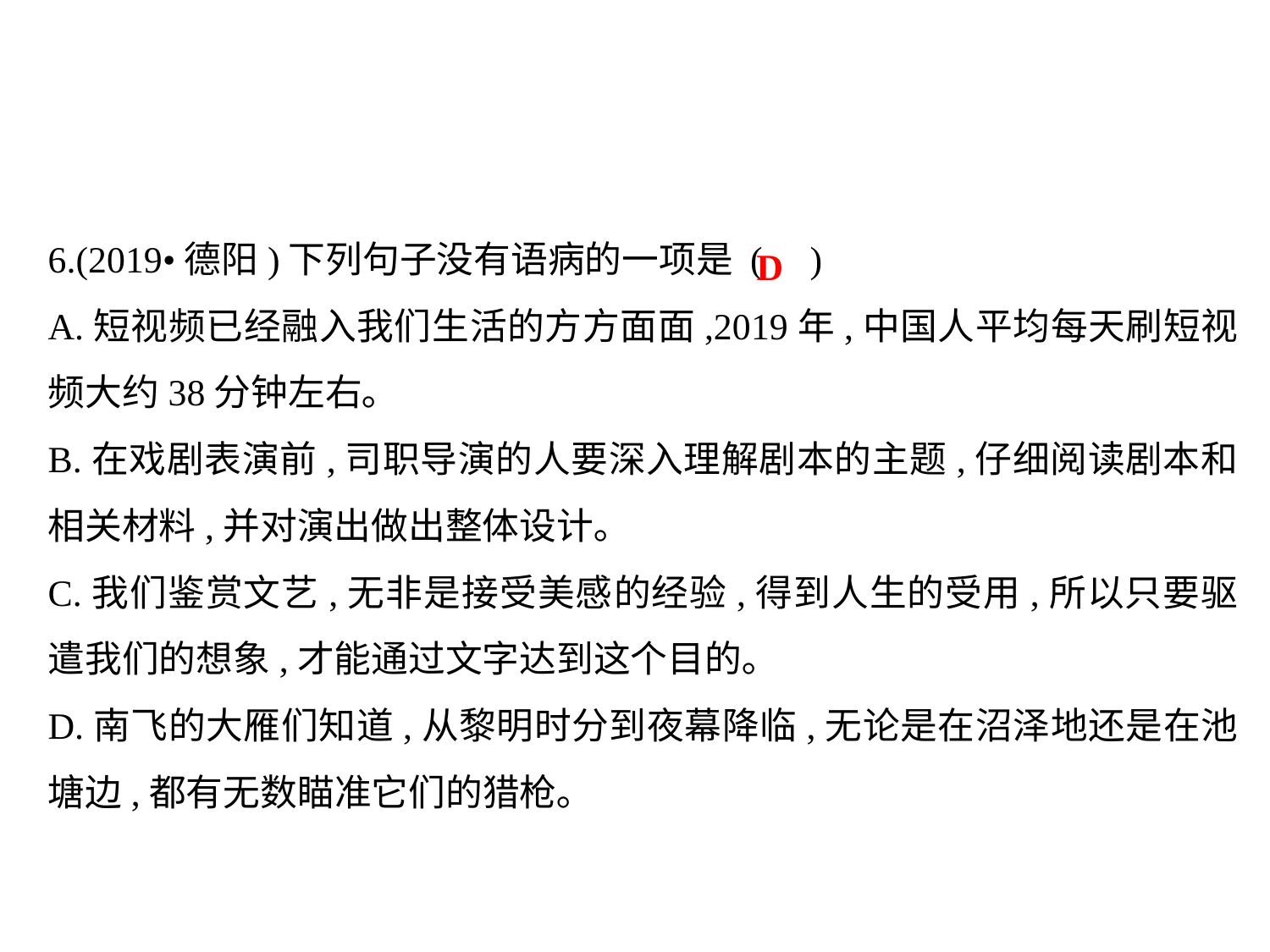

6.(2019•德阳)下列句子没有语病的一项是 (	)
A.短视频已经融入我们生活的方方面面,2019年,中国人平均每天刷短视频大约38分钟左右｡
B.在戏剧表演前,司职导演的人要深入理解剧本的主题,仔细阅读剧本和相关材料,并对演出做出整体设计｡
C.我们鉴赏文艺,无非是接受美感的经验,得到人生的受用,所以只要驱遣我们的想象,才能通过文字达到这个目的｡
D.南飞的大雁们知道,从黎明时分到夜幕降临,无论是在沼泽地还是在池塘边,都有无数瞄准它们的猎枪｡
D